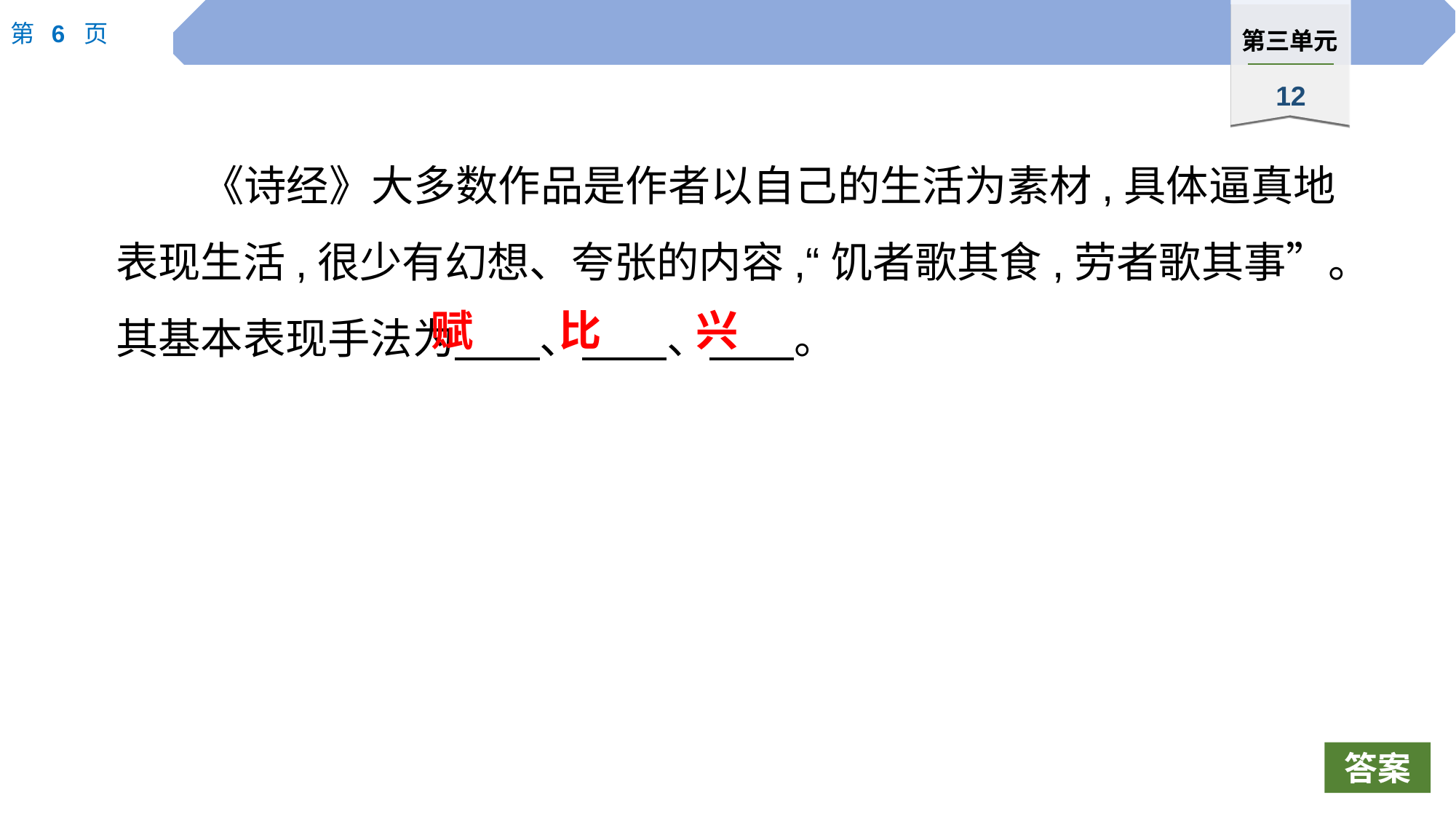

《诗经》大多数作品是作者以自己的生活为素材,具体逼真地表现生活,很少有幻想、夸张的内容,“饥者歌其食,劳者歌其事”。其基本表现手法为　　、　　、　　。
赋
比
兴
答案